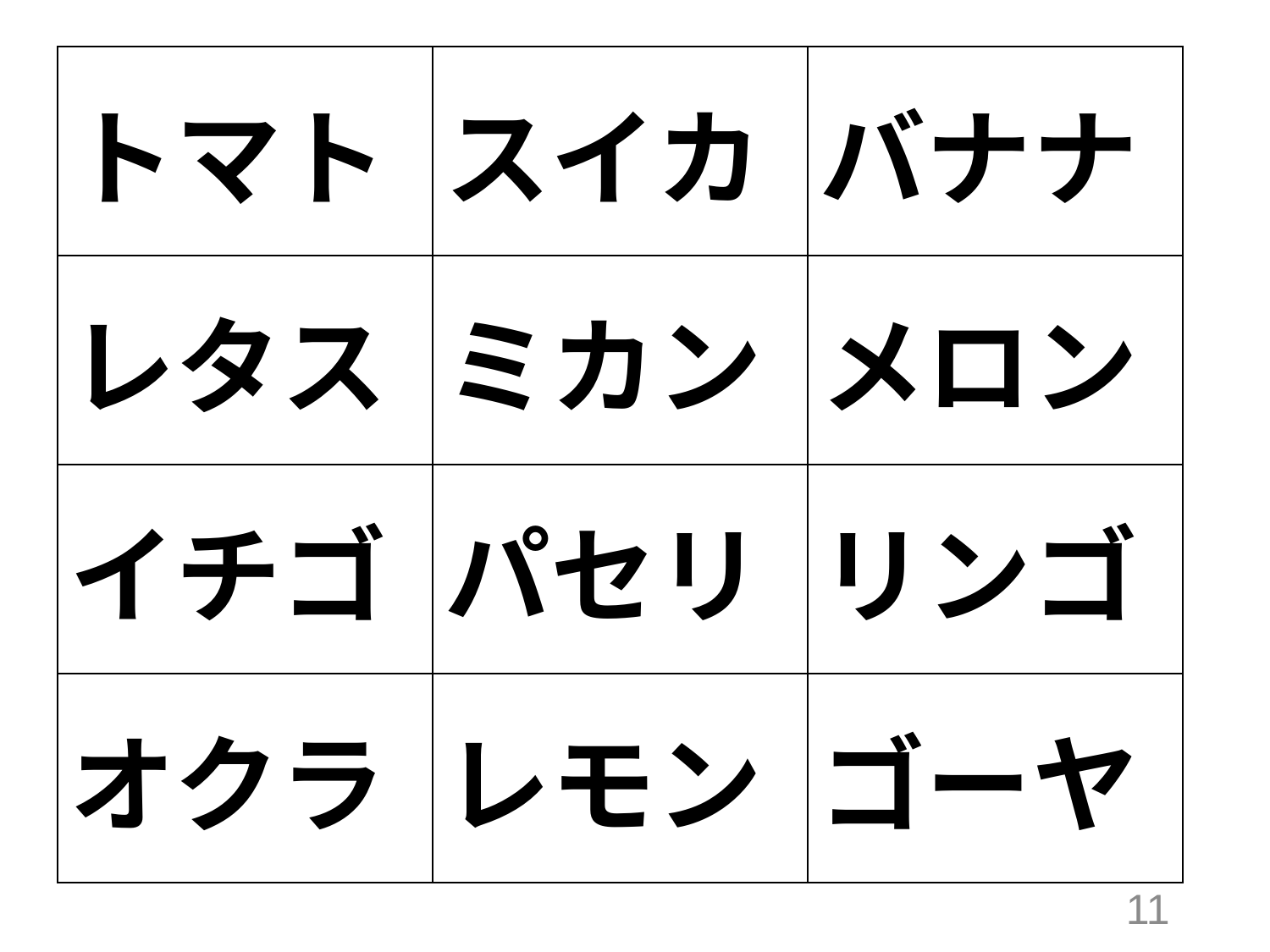

| トマト | スイカ | バナナ |
| --- | --- | --- |
| レタス | ミカン | メロン |
| イチゴ | パセリ | リンゴ |
| オクラ | レモン | ゴーヤ |
11